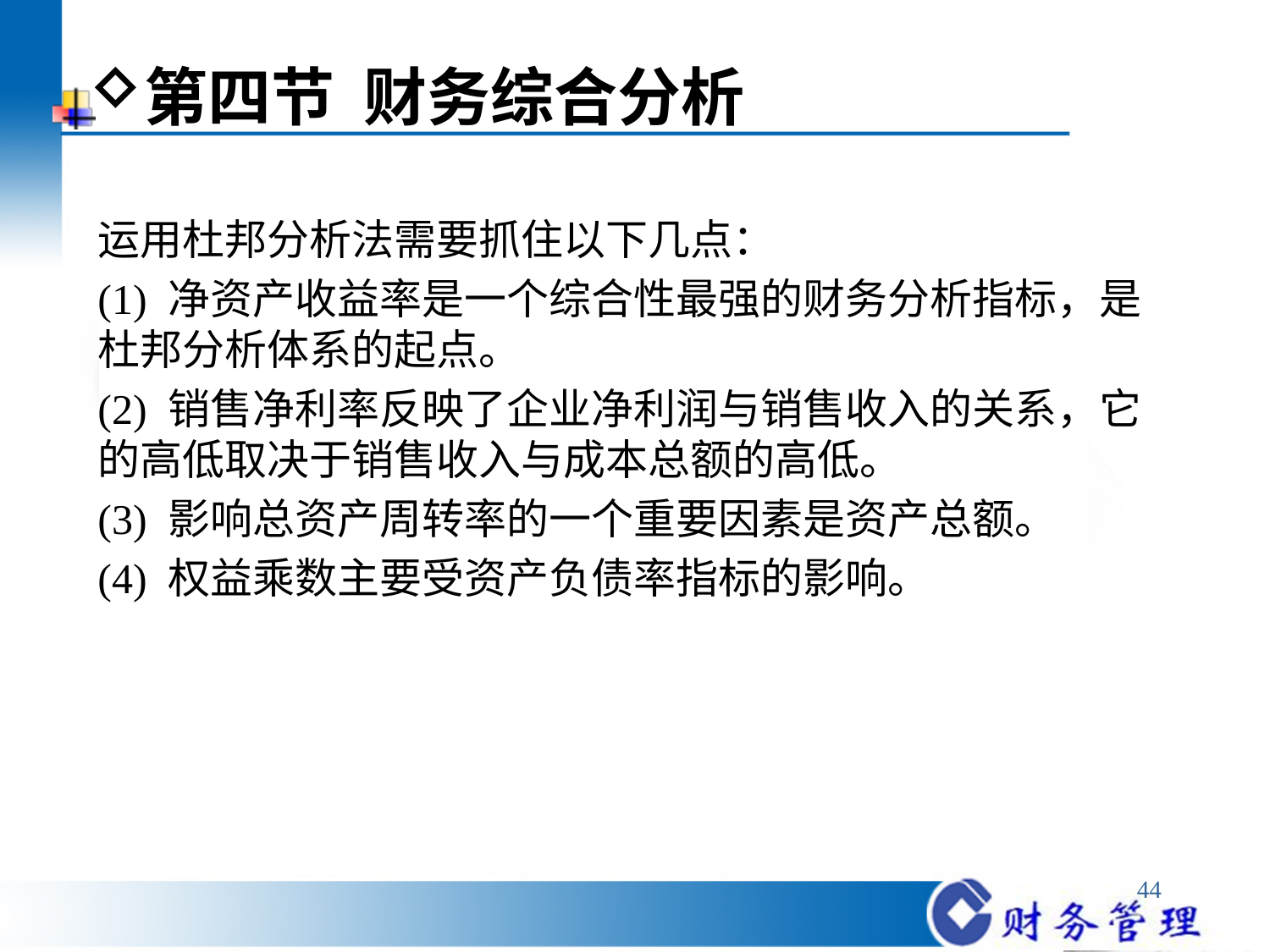

第四节  财务综合分析
运用杜邦分析法需要抓住以下几点：
(1) 净资产收益率是一个综合性最强的财务分析指标，是杜邦分析体系的起点。
(2) 销售净利率反映了企业净利润与销售收入的关系，它的高低取决于销售收入与成本总额的高低。
(3) 影响总资产周转率的一个重要因素是资产总额。
(4) 权益乘数主要受资产负债率指标的影响。

44